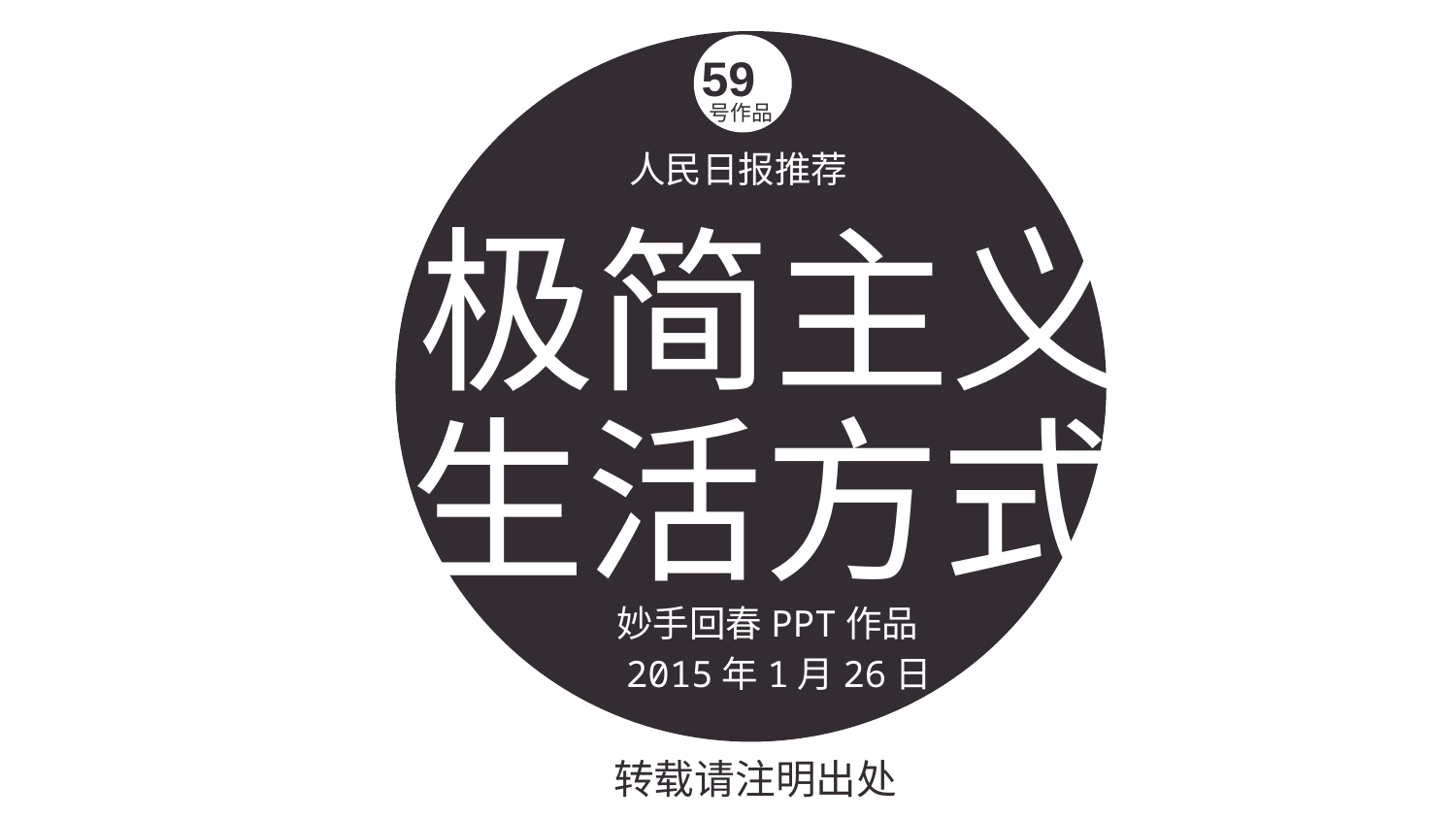

59
号作品
人民日报推荐
极简主义
生活方式
妙手回春PPT作品
2015年1月26日
转载请注明出处